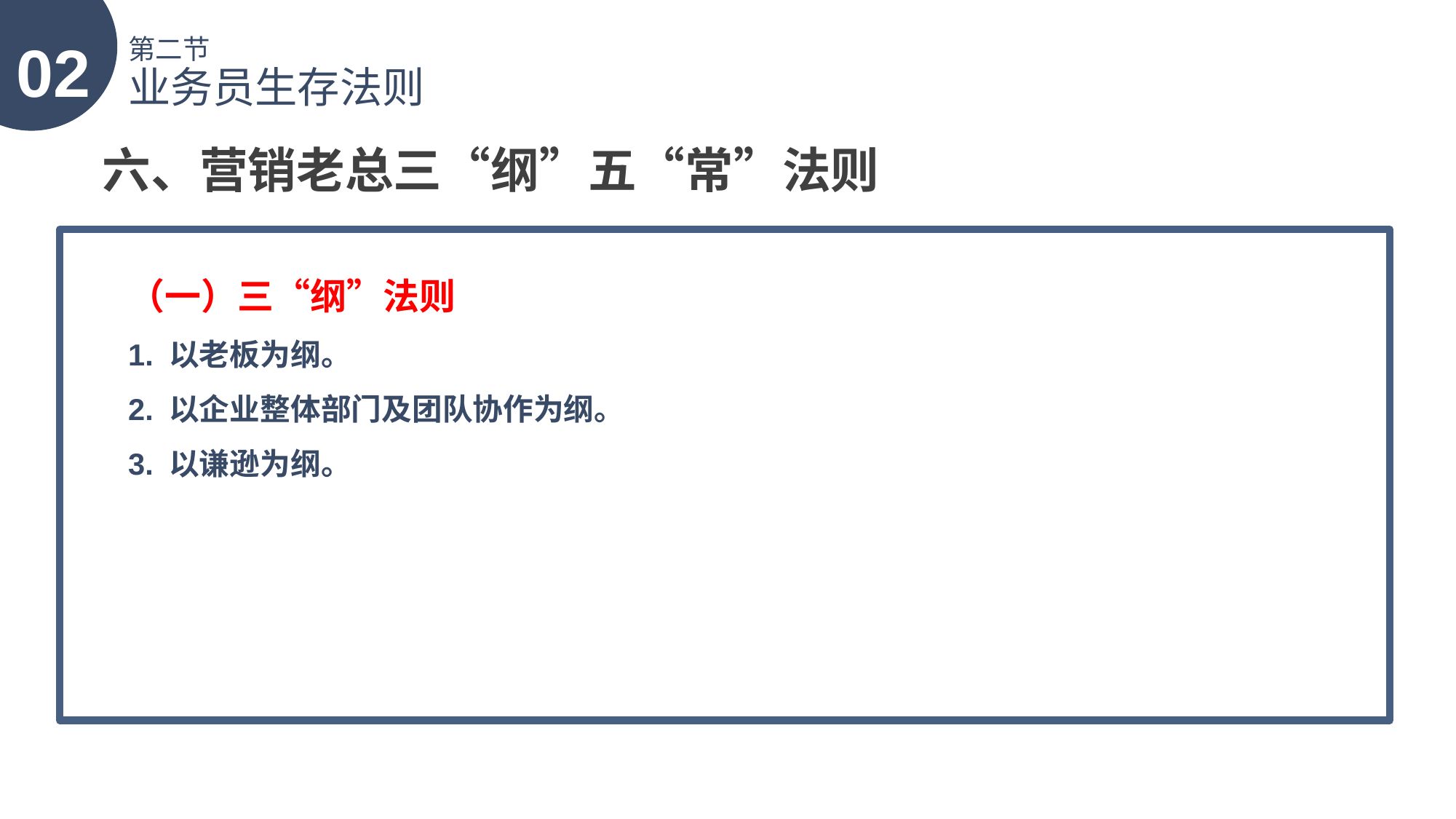

02
第二节
业务员生存法则
六、营销老总三“纲”五“常”法则

（一）三“纲”法则
1. 以老板为纲。
2. 以企业整体部门及团队协作为纲。
3. 以谦逊为纲。